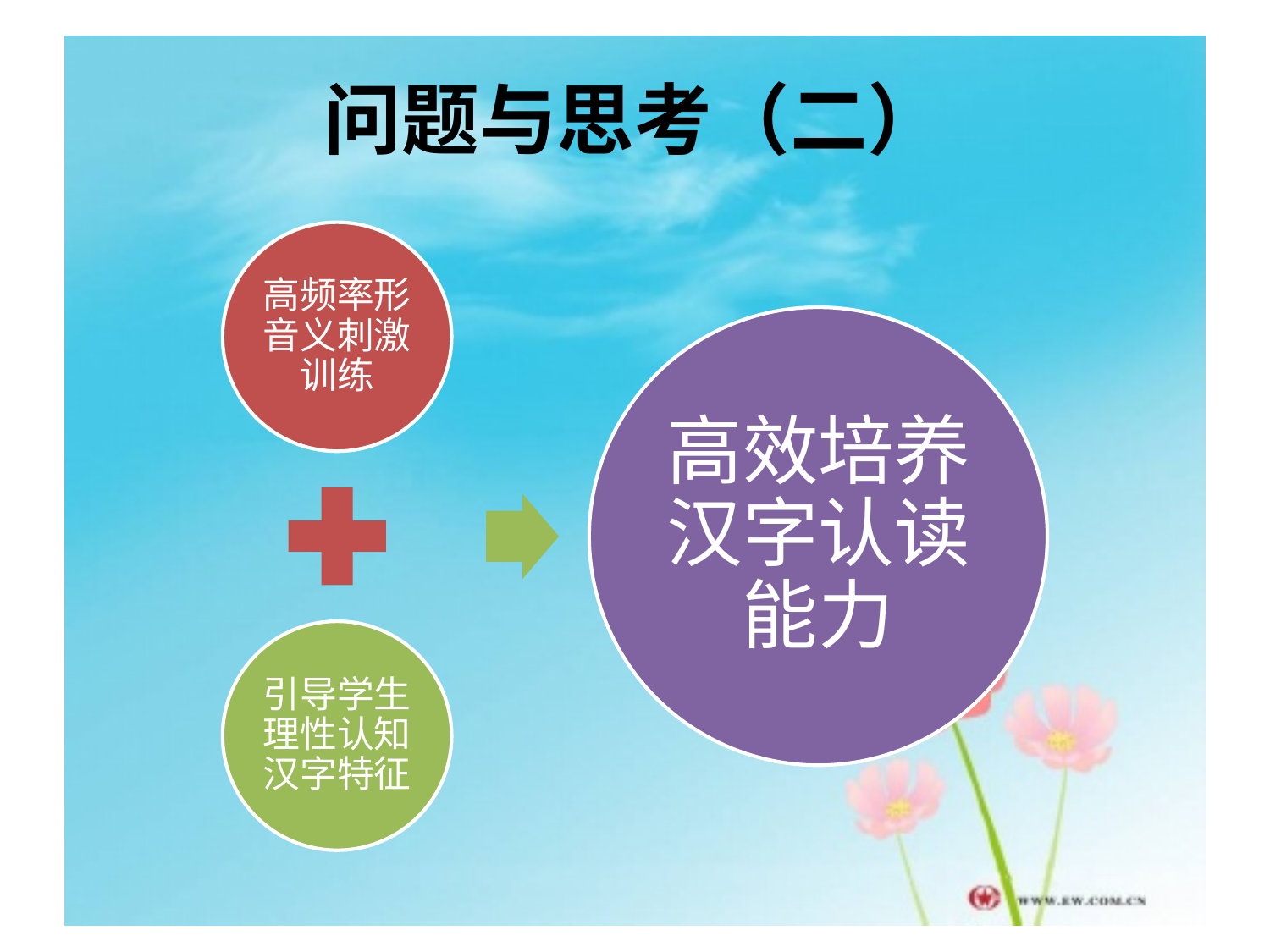

# 问题与思考（二）
高频率形音义刺激训练

引导学生理性认知汉字特征

高效培养汉字认读能力